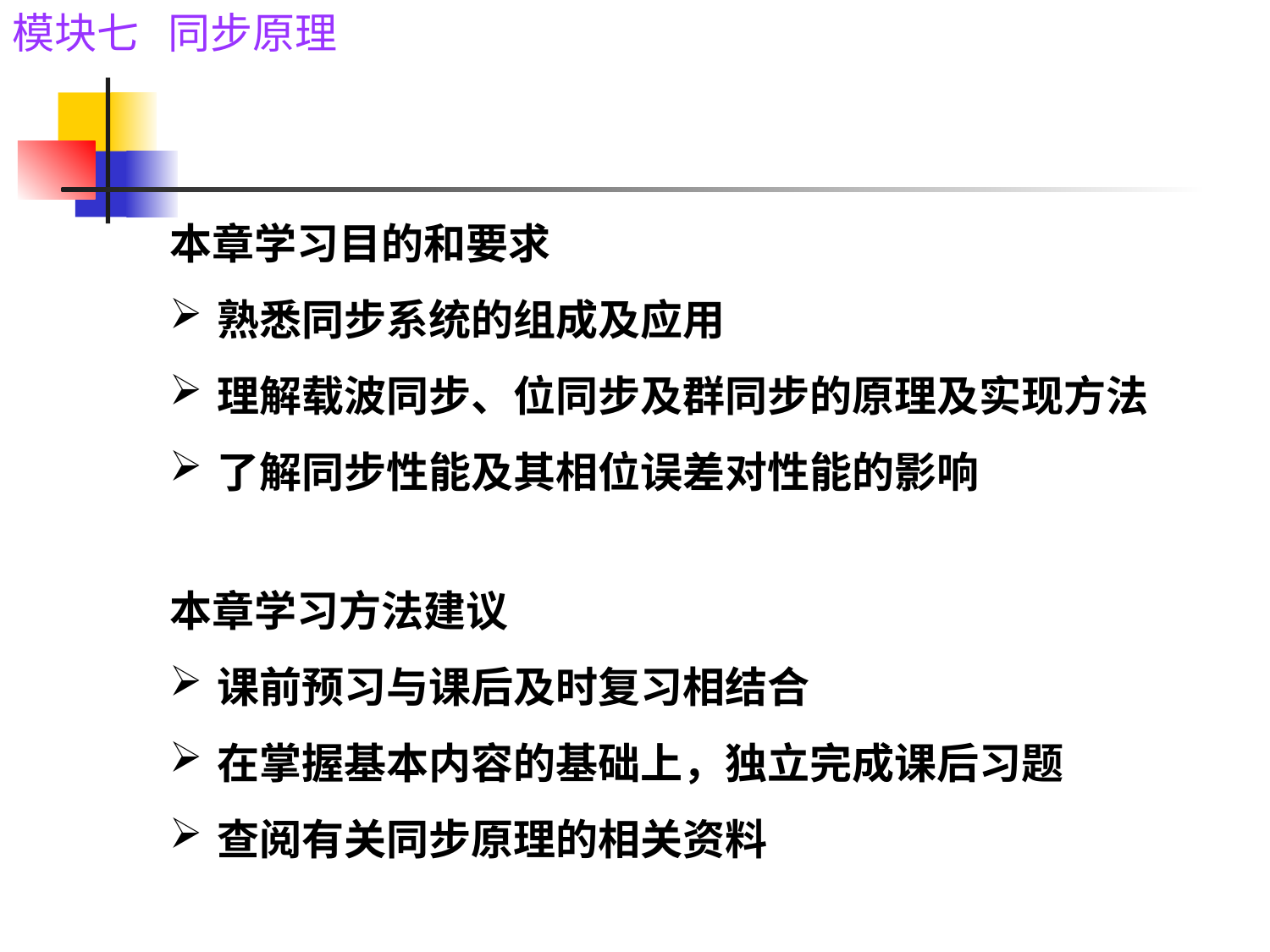

本章学习目的和要求
熟悉同步系统的组成及应用
理解载波同步、位同步及群同步的原理及实现方法
了解同步性能及其相位误差对性能的影响

本章学习方法建议
课前预习与课后及时复习相结合
在掌握基本内容的基础上，独立完成课后习题
查阅有关同步原理的相关资料
3